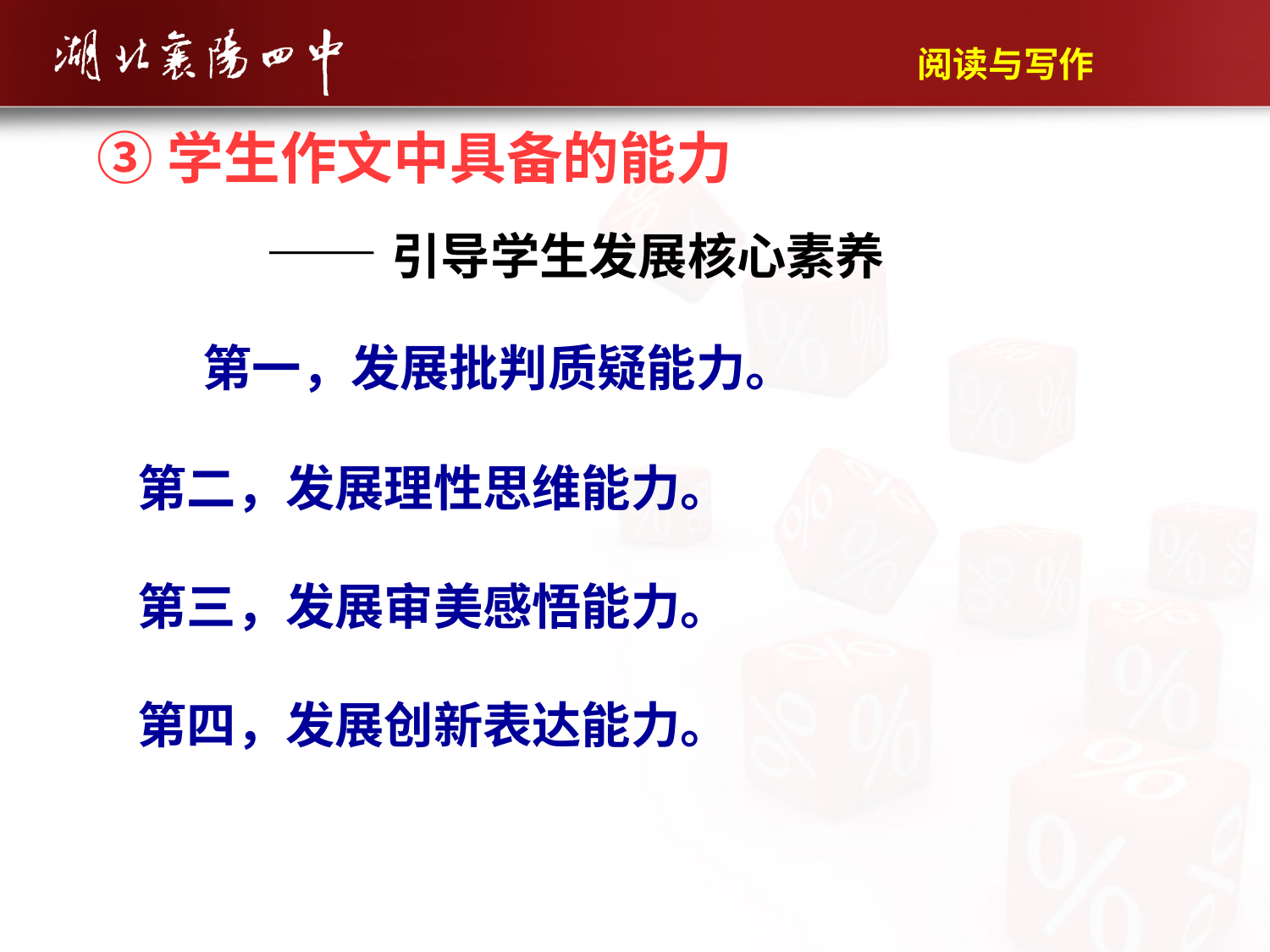

阅读与写作
③学生作文中具备的能力
             ——引导学生发展核心素养

           第一，发展批判质疑能力。

       第二，发展理性思维能力。

       第三，发展审美感悟能力。

       第四，发展创新表达能力。